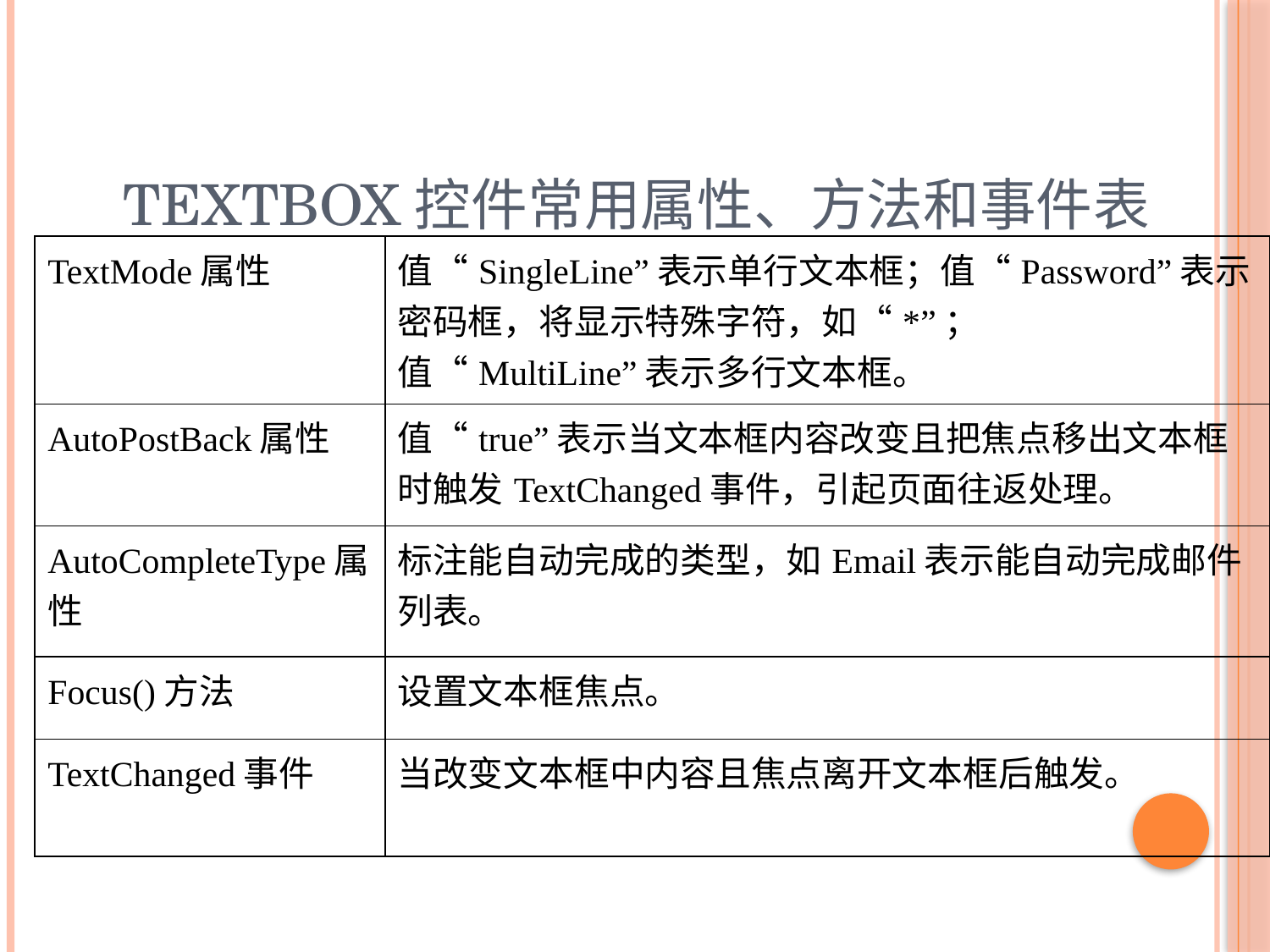

# TextBox控件常用属性、方法和事件表
| TextMode属性 | 值“SingleLine”表示单行文本框；值“Password”表示密码框，将显示特殊字符，如“\*”；值“MultiLine”表示多行文本框。 |
| --- | --- |
| AutoPostBack属性 | 值“true”表示当文本框内容改变且把焦点移出文本框时触发TextChanged事件，引起页面往返处理。 |
| AutoCompleteType属性 | 标注能自动完成的类型，如Email表示能自动完成邮件列表。 |
| Focus()方法 | 设置文本框焦点。 |
| TextChanged事件 | 当改变文本框中内容且焦点离开文本框后触发。 |
17